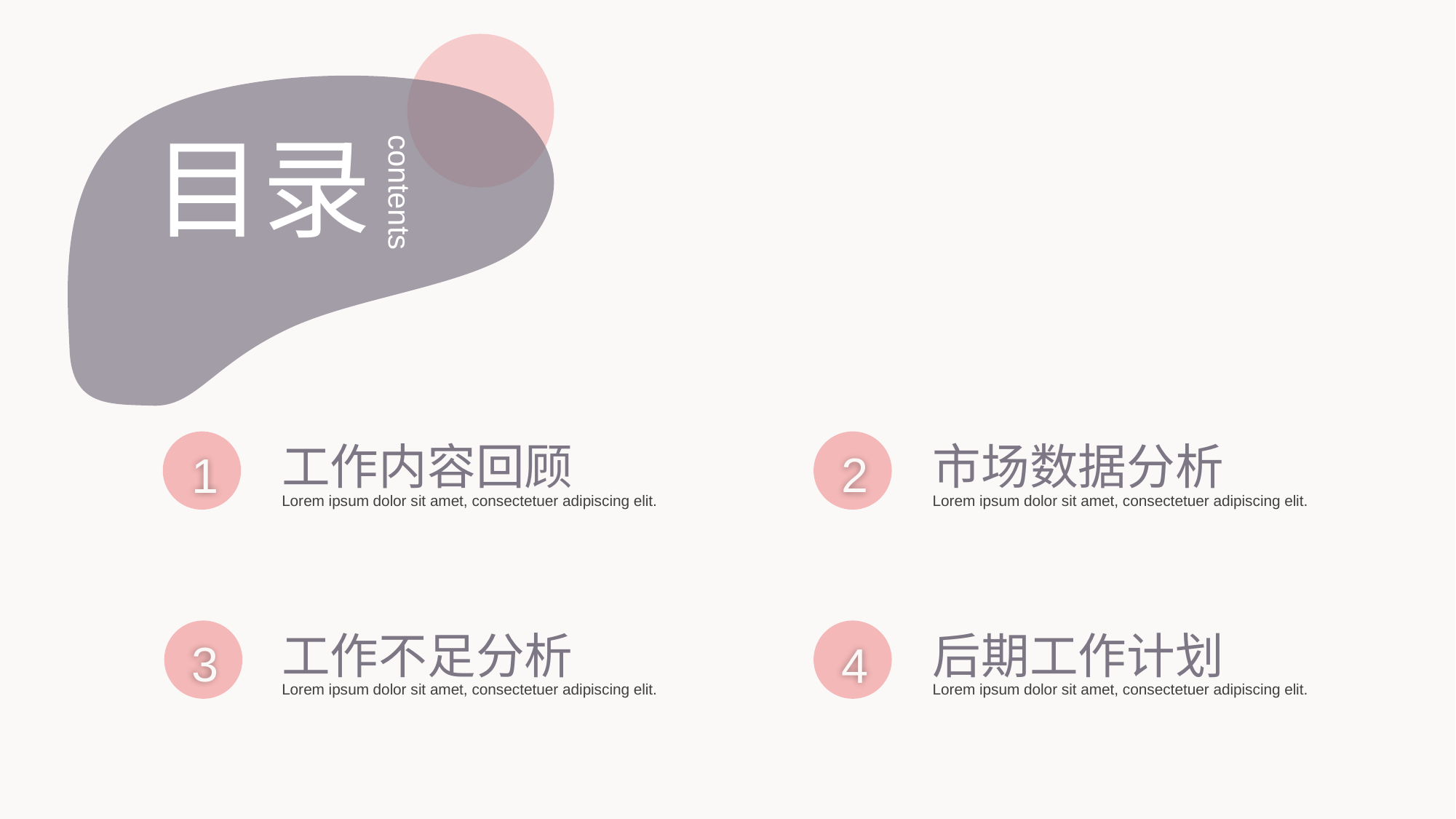

目录
contents
工作内容回顾
市场数据分析

2
1
Lorem ipsum dolor sit amet, consectetuer adipiscing elit.
Lorem ipsum dolor sit amet, consectetuer adipiscing elit.
工作不足分析
后期工作计划

3
4
Lorem ipsum dolor sit amet, consectetuer adipiscing elit.
Lorem ipsum dolor sit amet, consectetuer adipiscing elit.